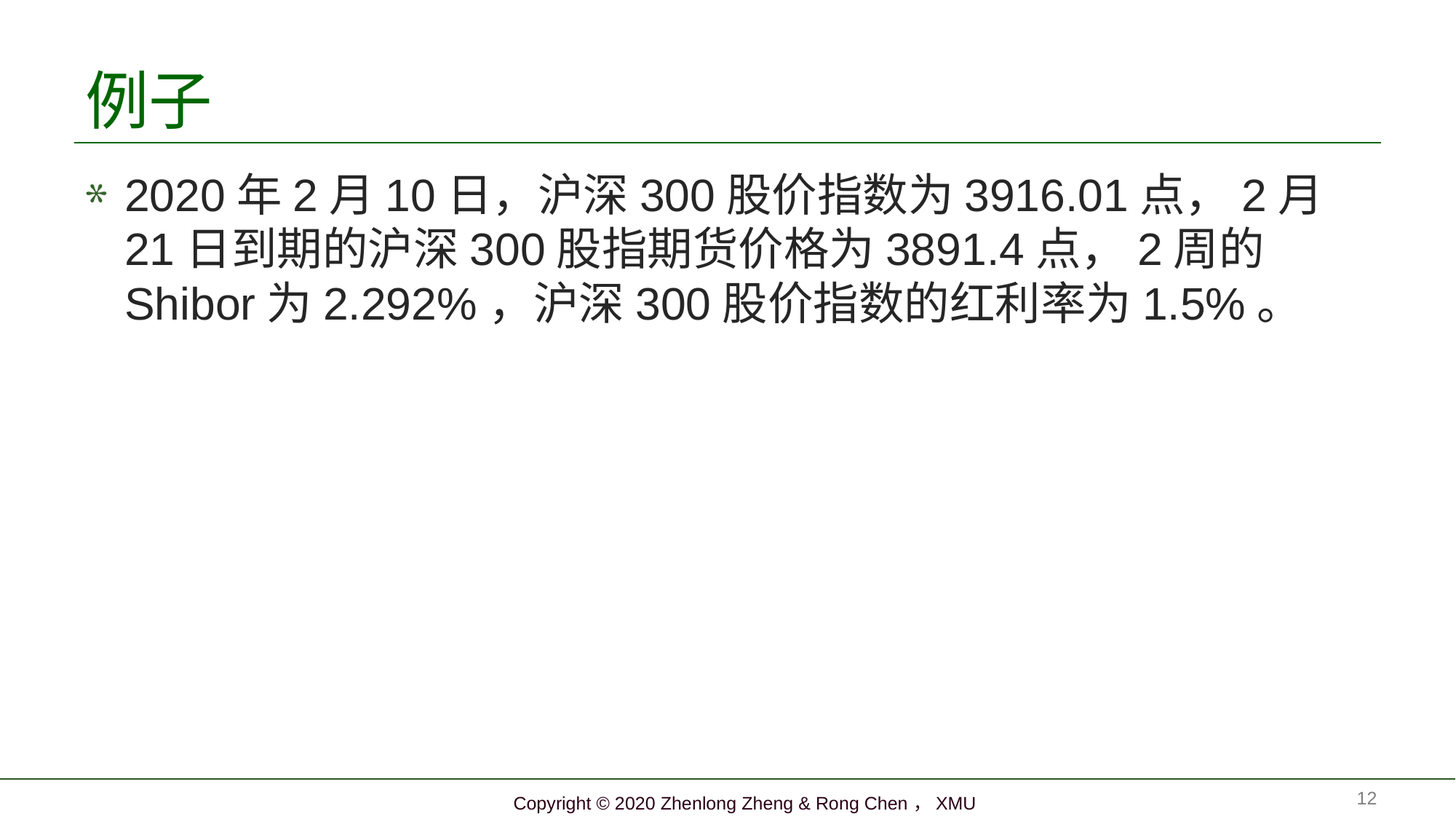

# 例子
2020年2月10日，沪深300股价指数为3916.01点，2月21日到期的沪深300股指期货价格为3891.4点，2周的Shibor为2.292%，沪深300股价指数的红利率为1.5%。
12